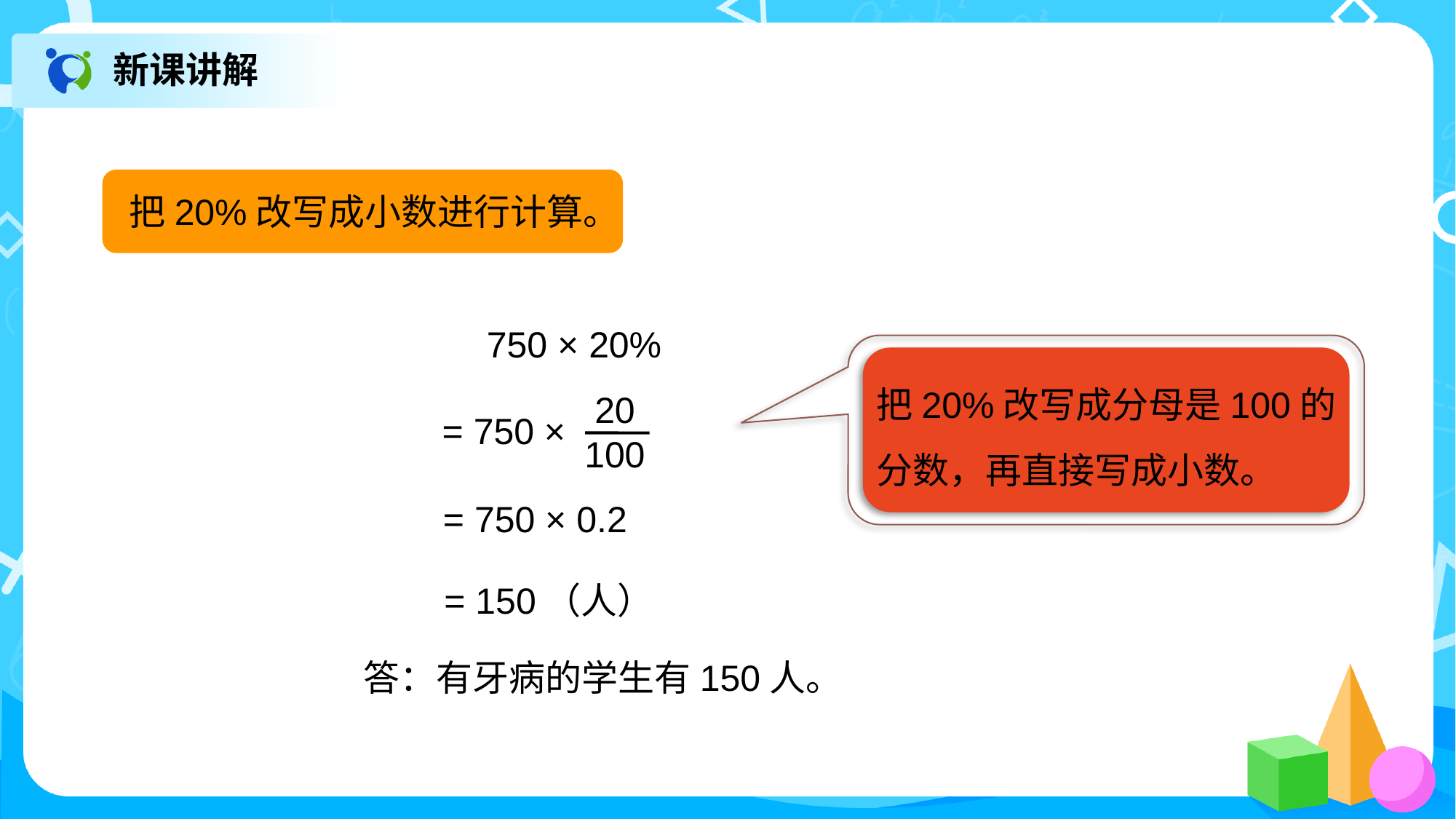

新课讲解

把20%改写成小数进行计算。
750 × 20%

把20%改写成分母是100的
分数，再直接写成小数。
 20
100

= 750 ×
= 750 × 0.2
= 150（人）
答：有牙病的学生有150人。